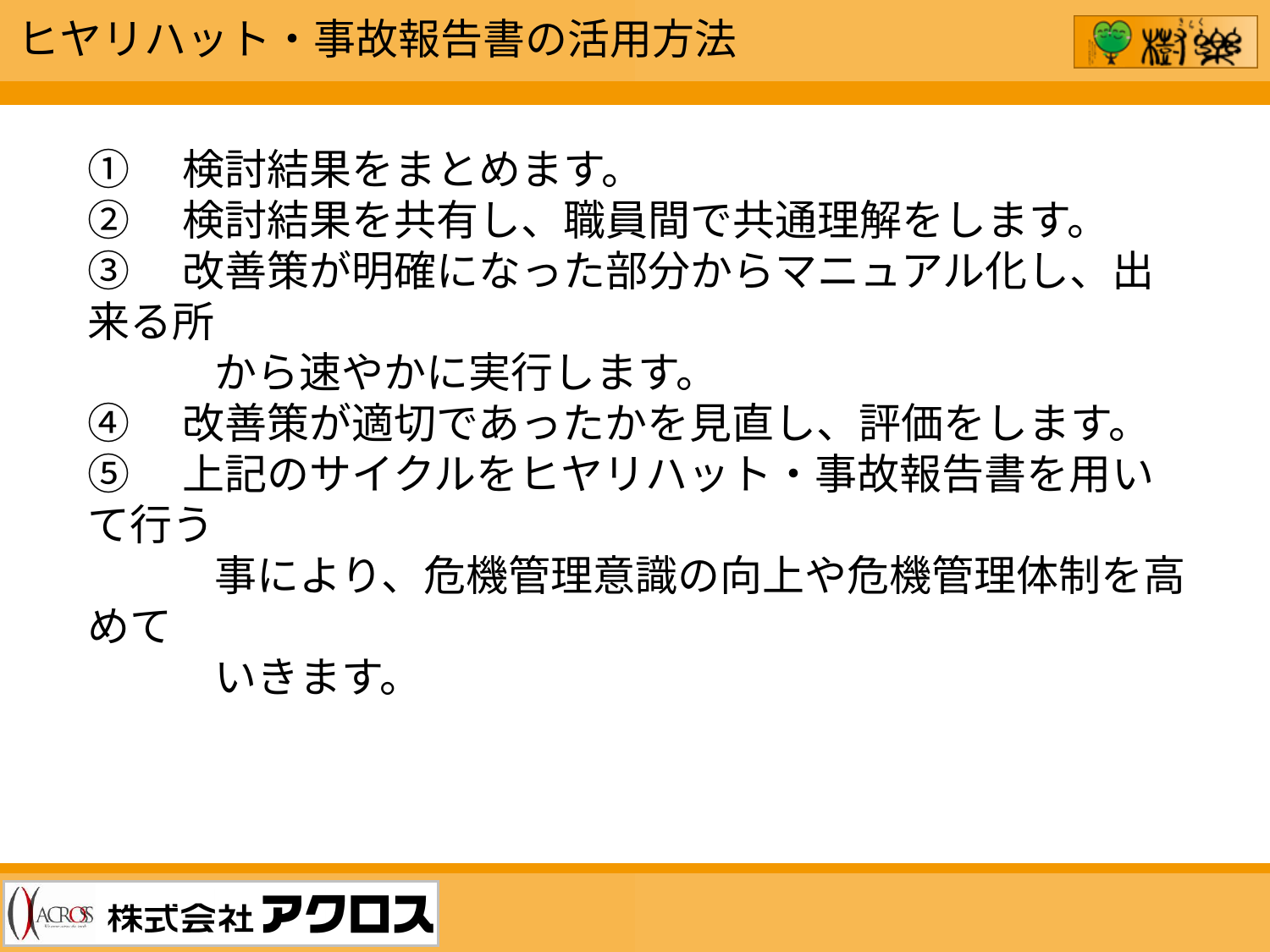

ヒヤリハット・事故報告書の活用方法
①　検討結果をまとめます。
②　検討結果を共有し、職員間で共通理解をします。
③　改善策が明確になった部分からマニュアル化し、出来る所
　　　から速やかに実行します。
④　改善策が適切であったかを見直し、評価をします。
⑤　上記のサイクルをヒヤリハット・事故報告書を用いて行う
　　　事により、危機管理意識の向上や危機管理体制を高めて
　　　いきます。